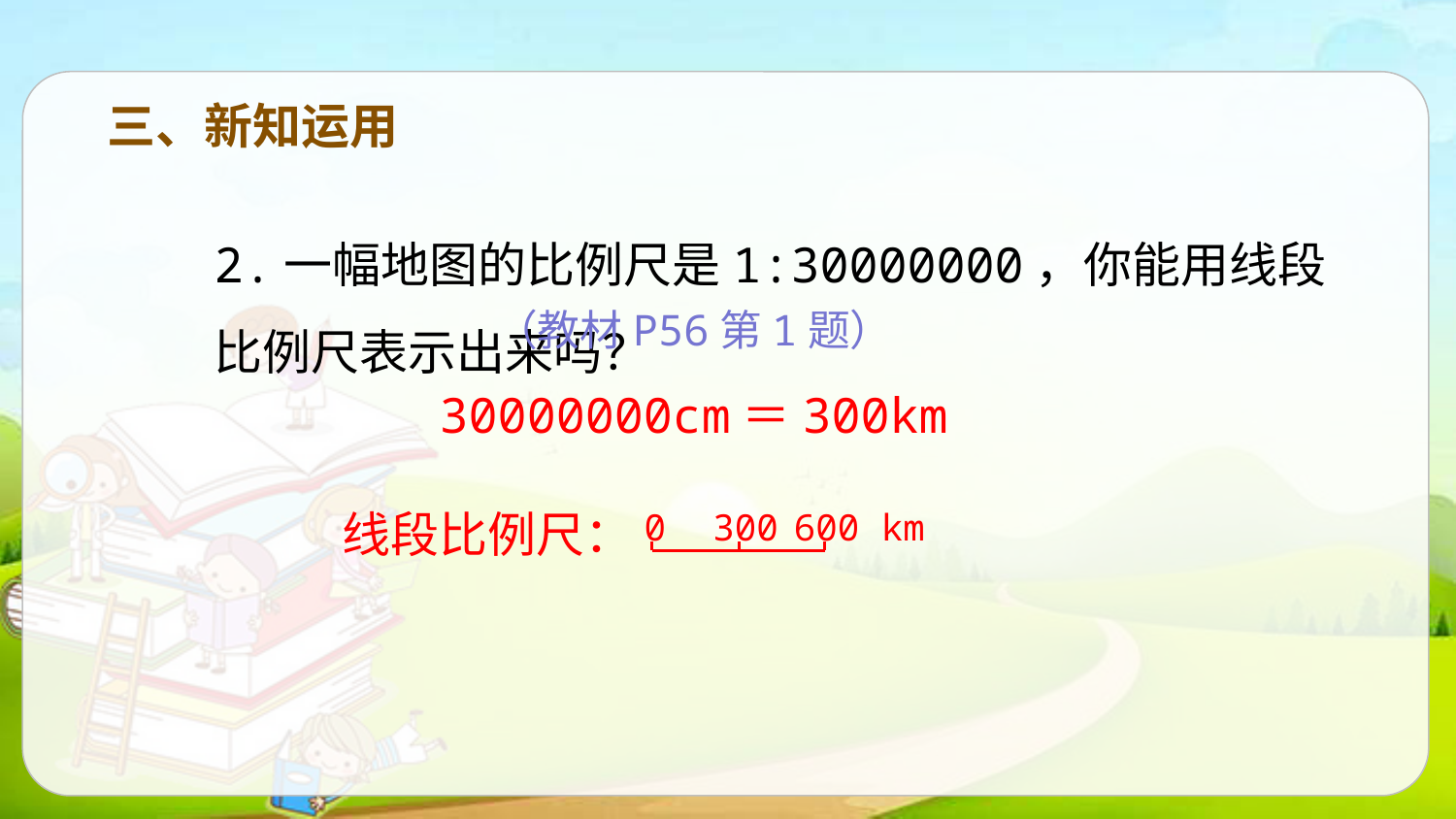

三、新知运用
2.一幅地图的比例尺是1:30000000，你能用线段比例尺表示出来吗？
（教材P56第1题）
30000000cm＝300km
线段比例尺：
0
300
600 km